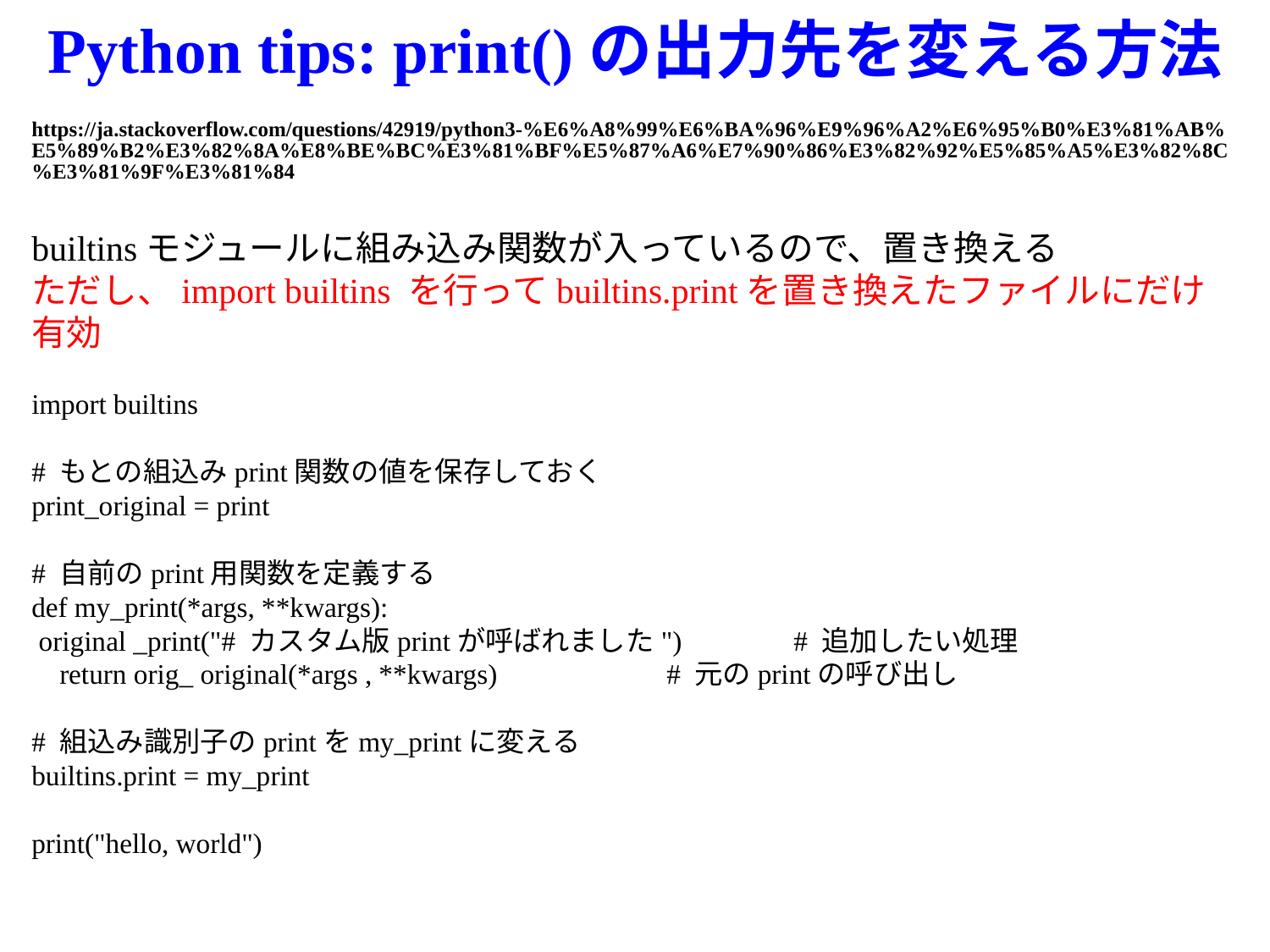

Python tips: print()の出力先を変える方法
https://ja.stackoverflow.com/questions/42919/python3-%E6%A8%99%E6%BA%96%E9%96%A2%E6%95%B0%E3%81%AB%E5%89%B2%E3%82%8A%E8%BE%BC%E3%81%BF%E5%87%A6%E7%90%86%E3%82%92%E5%85%A5%E3%82%8C%E3%81%9F%E3%81%84

builtinsモジュールに組み込み関数が入っているので、置き換える
ただし、import builtins を行ってbuiltins.printを置き換えたファイルにだけ有効

import builtins

# もとの組込みprint関数の値を保存しておく
print_original = print

# 自前のprint用関数を定義する
def my_print(*args, **kwargs):
 original _print("# カスタム版printが呼ばれました")   	# 追加したい処理
    return orig_ original(*args , **kwargs)   		# 元のprintの呼び出し

# 組込み識別子のprintをmy_printに変える
builtins.print = my_print

print("hello, world")